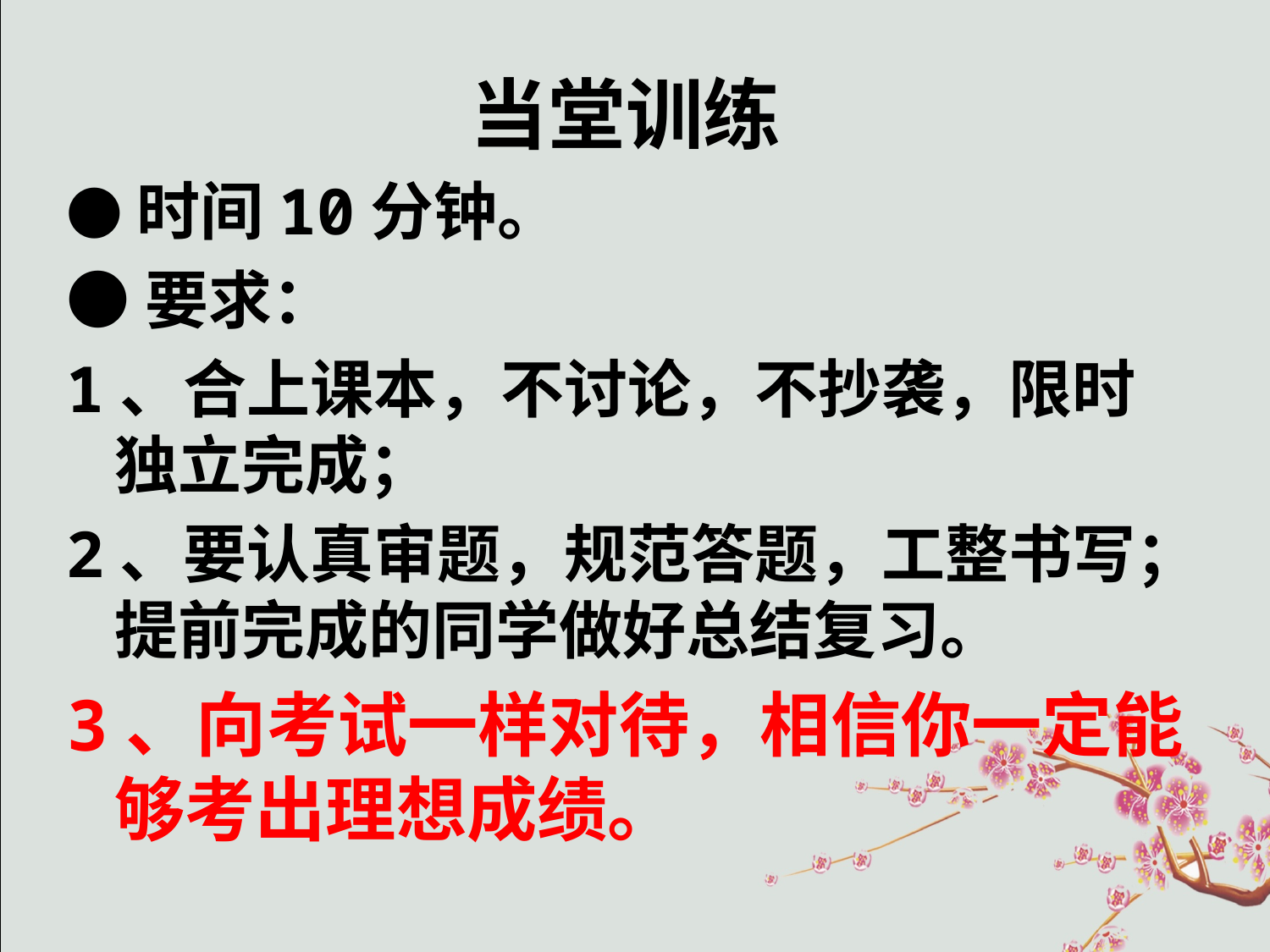

当堂训练
●时间10分钟。
●要求：
1、合上课本，不讨论，不抄袭，限时独立完成；
2、要认真审题，规范答题，工整书写；提前完成的同学做好总结复习。
3、向考试一样对待，相信你一定能够考出理想成绩。